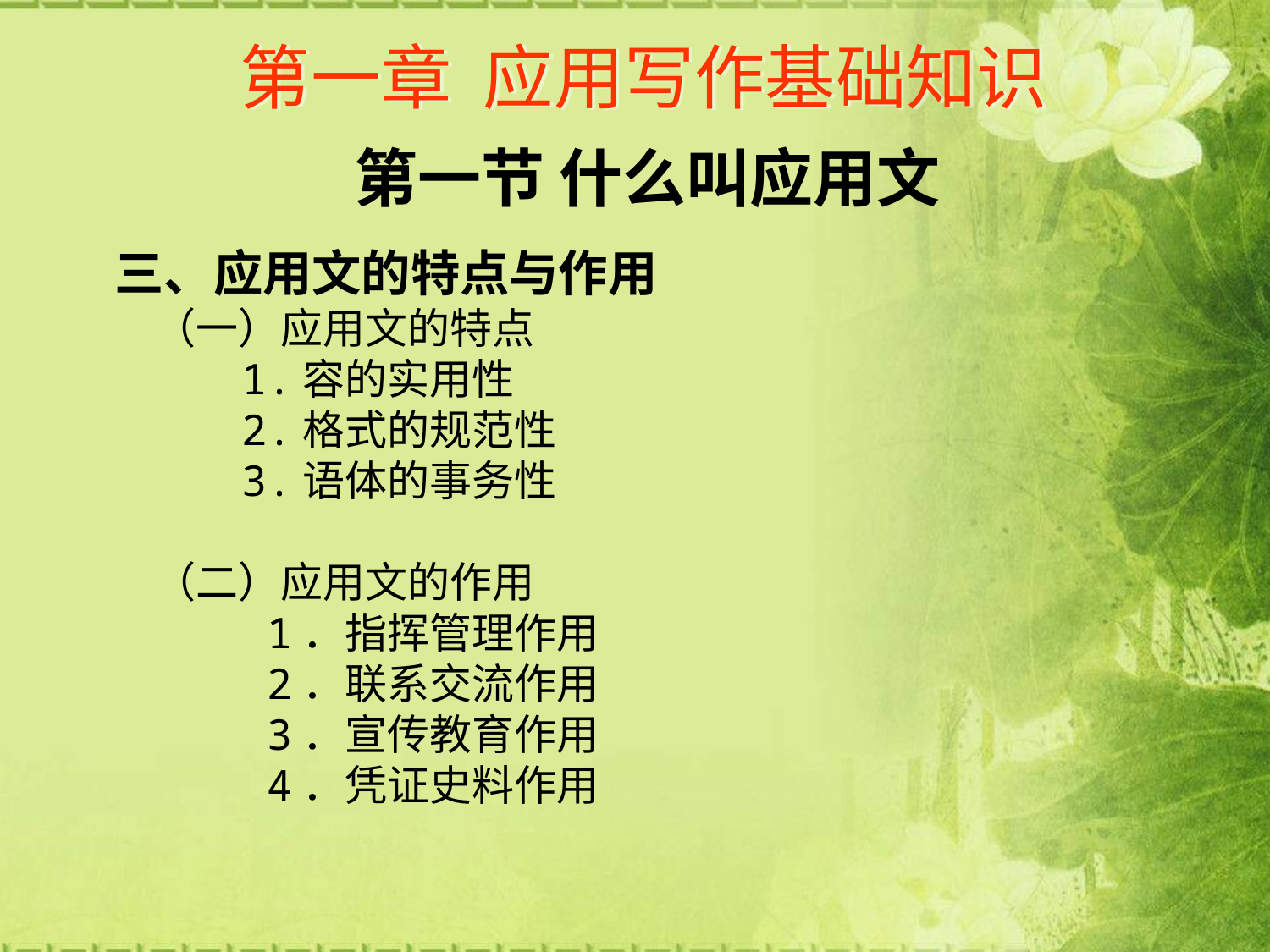

# 第一章  应用写作基础知识
第一节 什么叫应用文
三、应用文的特点与作用
   （一）应用文的特点
     1.容的实用性
     2.格式的规范性
     3.语体的事务性

   （二）应用文的作用
      1．指挥管理作用
      2．联系交流作用
      3．宣传教育作用
      4．凭证史料作用